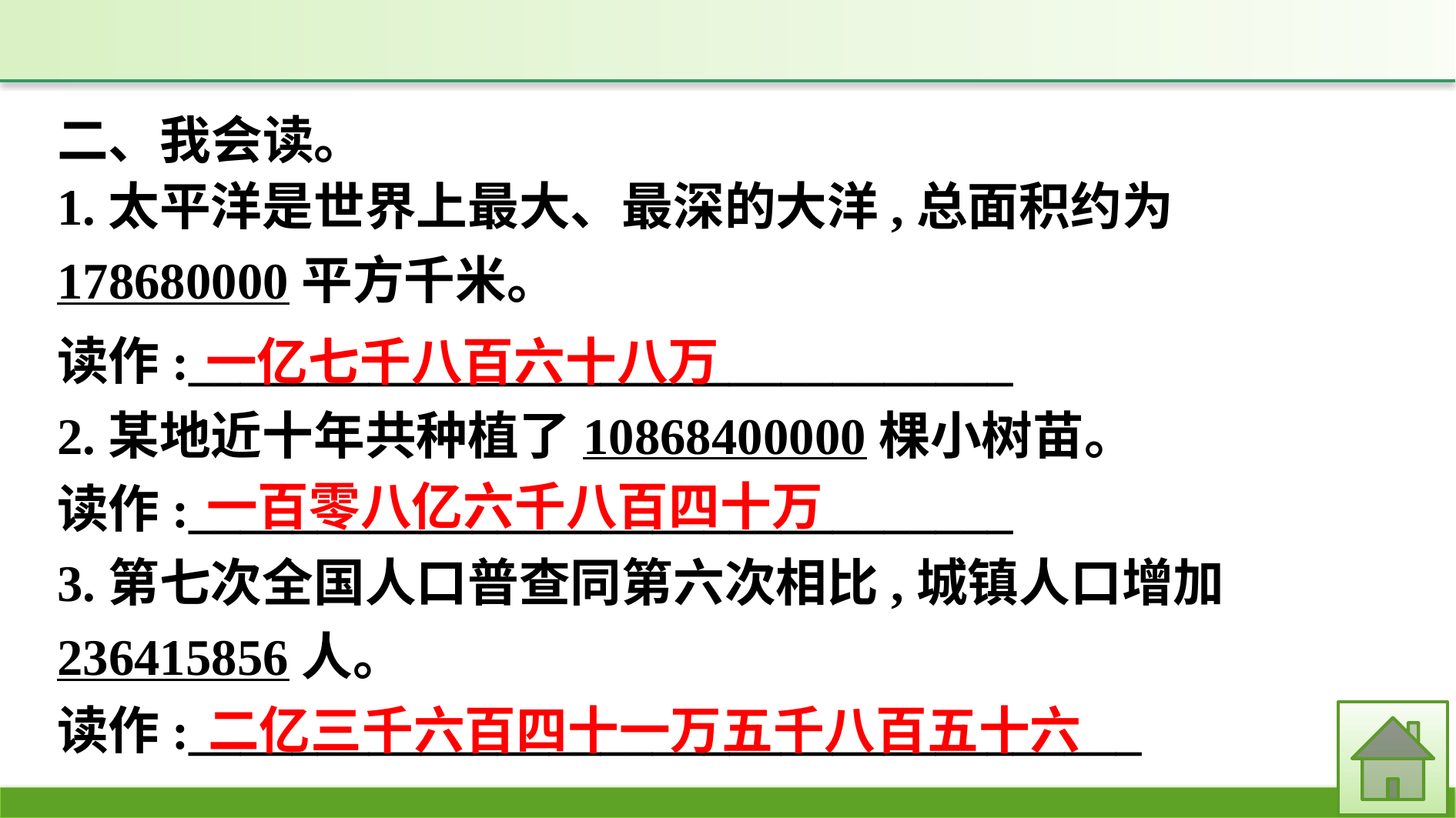

二、我会读。

读作:________________________________
2.某地近十年共种植了10868400000棵小树苗。
读作:________________________________
3.第七次全国人口普查同第六次相比,城镇人口增加236415856人。
读作:_____________________________________
1.太平洋是世界上最大、最深的大洋,总面积约为178680000平方千米。
一亿七千八百六十八万
一百零八亿六千八百四十万
二亿三千六百四十一万五千八百五十六